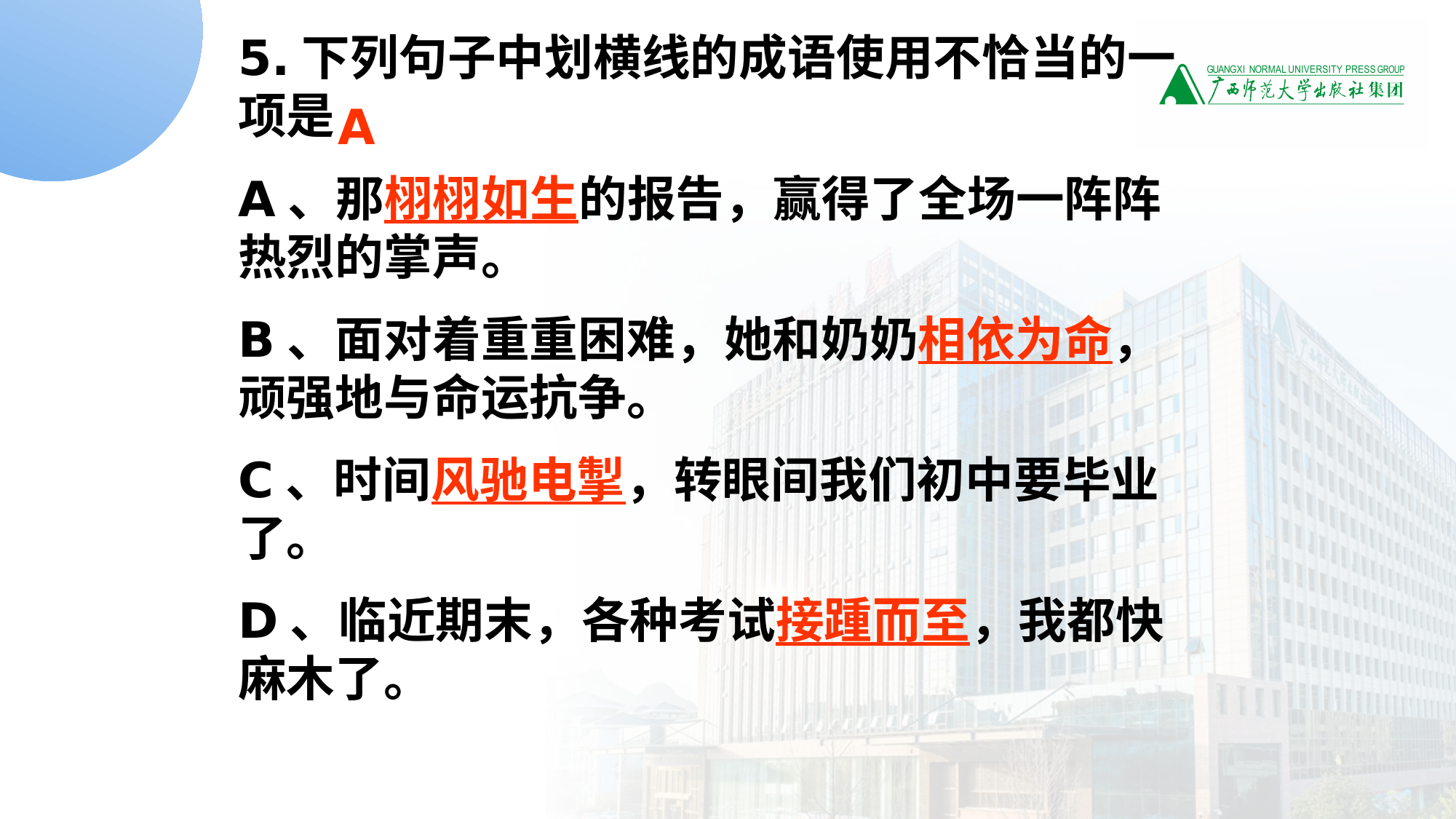

5.下列句子中划横线的成语使用不恰当的一项是
A、那栩栩如生的报告，赢得了全场一阵阵热烈的掌声。
B、面对着重重困难，她和奶奶相依为命，顽强地与命运抗争。
C、时间风驰电掣，转眼间我们初中要毕业了。
D、临近期末，各种考试接踵而至，我都快麻木了。

A